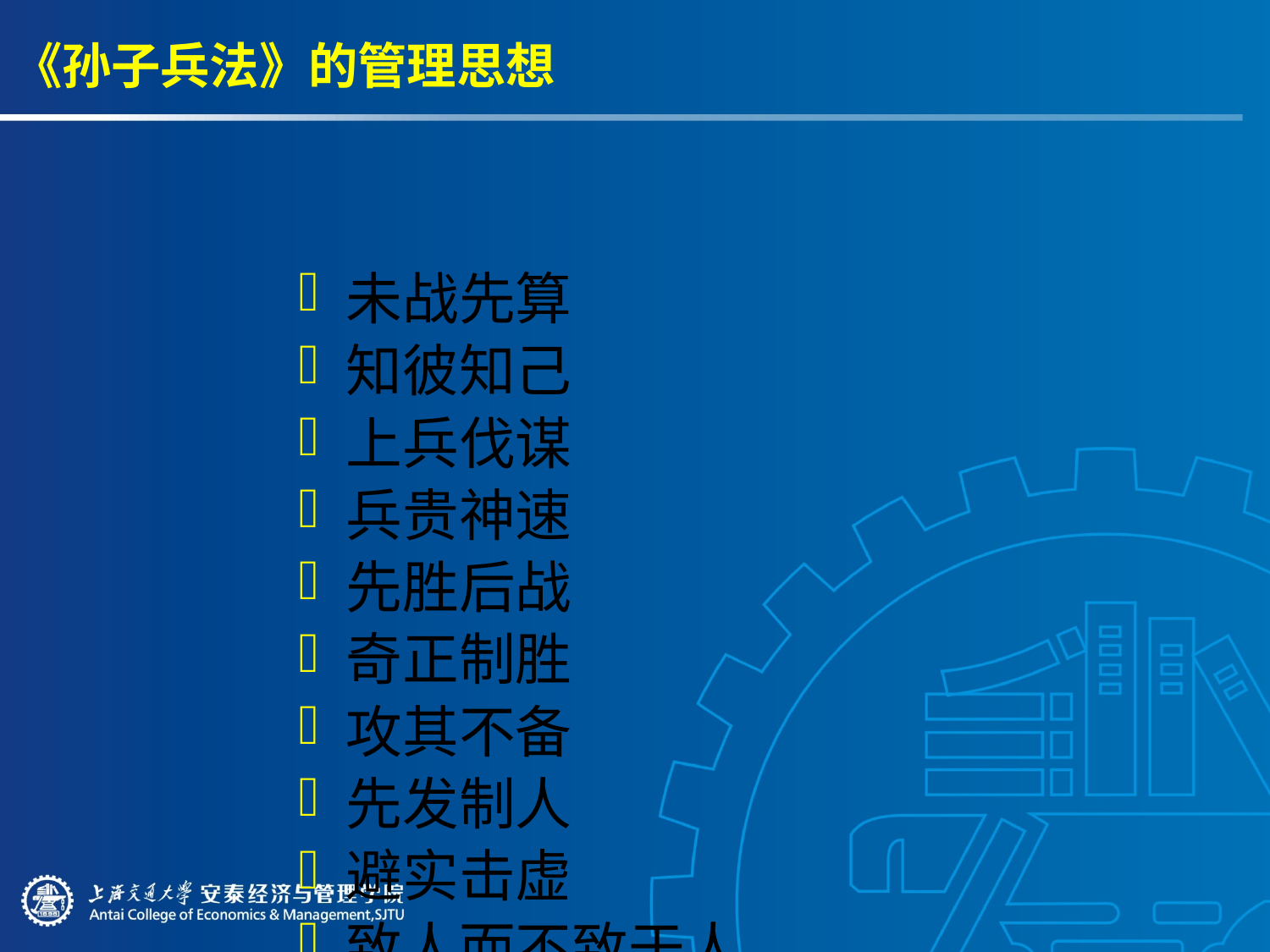

# 《孙子兵法》的管理思想
未战先算
知彼知己
上兵伐谋
兵贵神速
先胜后战
奇正制胜
攻其不备
先发制人
避实击虚
致人而不致于人